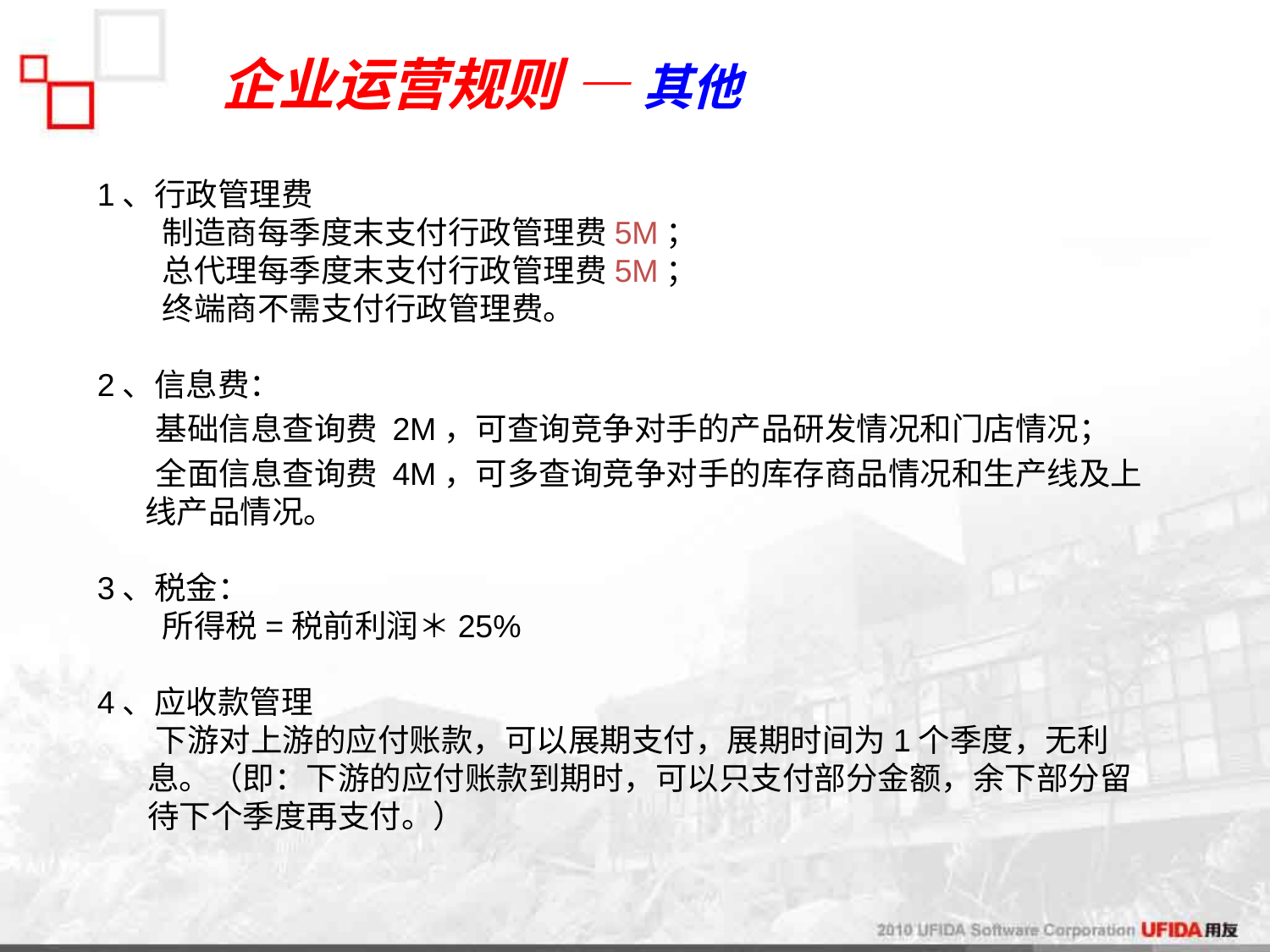

# 企业运营规则 — 其他
1、行政管理费
        制造商每季度末支付行政管理费5M；
        总代理每季度末支付行政管理费5M；
        终端商不需支付行政管理费。

2、信息费：
       基础信息查询费 2M，可查询竞争对手的产品研发情况和门店情况；
       全面信息查询费 4M，可多查询竞争对手的库存商品情况和生产线及上线产品情况。

3、税金：
        所得税=税前利润＊25%

4、应收款管理
       下游对上游的应付账款，可以展期支付，展期时间为1个季度，无利息。（即：下游的应付账款到期时，可以只支付部分金额，余下部分留待下个季度再支付。）